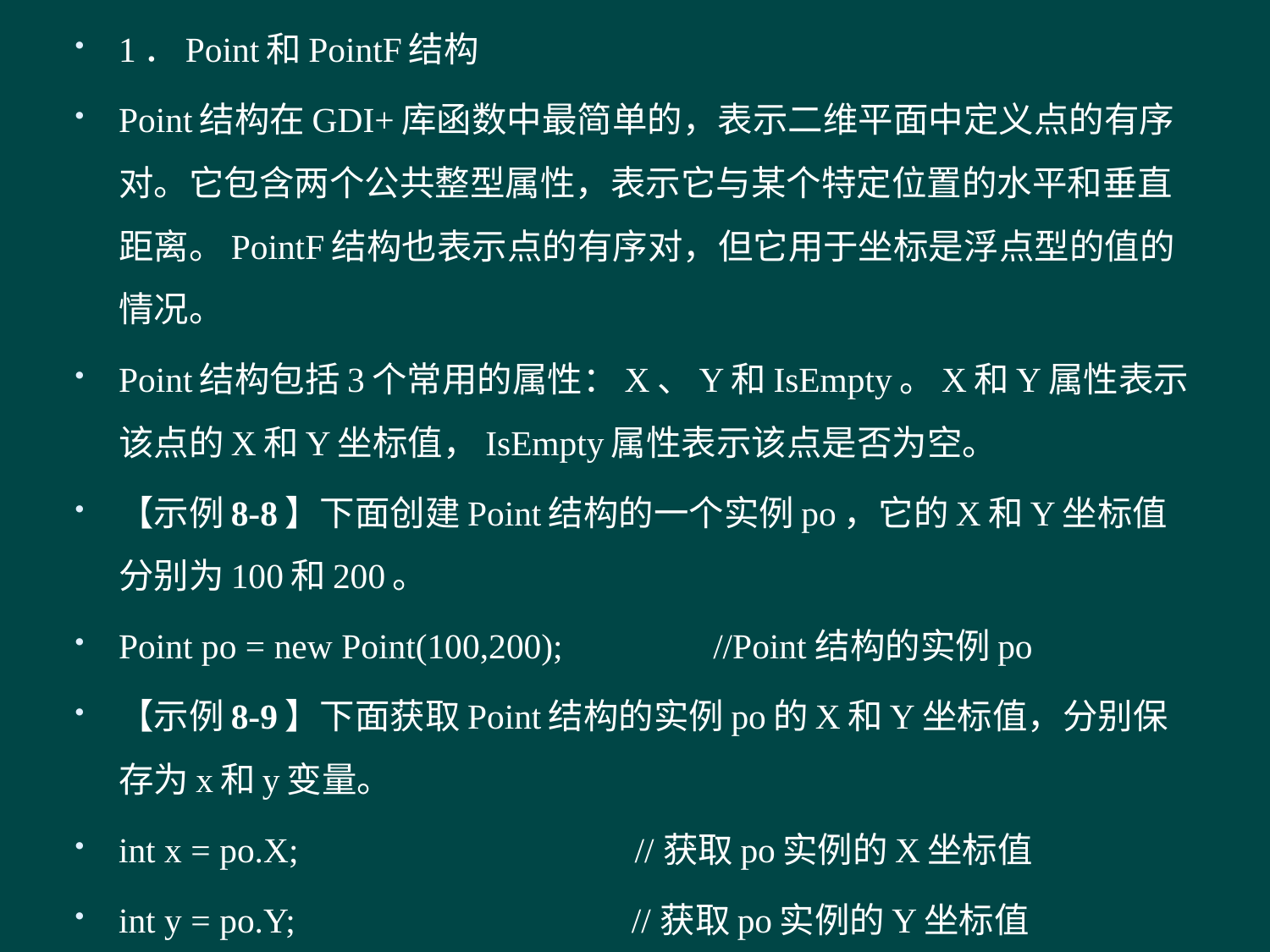

1．Point和PointF结构
Point结构在GDI+库函数中最简单的，表示二维平面中定义点的有序对。它包含两个公共整型属性，表示它与某个特定位置的水平和垂直距离。PointF结构也表示点的有序对，但它用于坐标是浮点型的值的情况。
Point结构包括3个常用的属性：X、Y和IsEmpty。X和Y属性表示该点的X和Y坐标值，IsEmpty属性表示该点是否为空。
【示例8-8】下面创建Point结构的一个实例po，它的X和Y坐标值分别为100和200。
Point po = new Point(100,200);                 //Point结构的实例po
【示例8-9】下面获取Point结构的实例po的X和Y坐标值，分别保存为x和y变量。
int x = po.X;                                      //获取po实例的X坐标值
int y = po.Y;                                      //获取po实例的Y坐标值
#